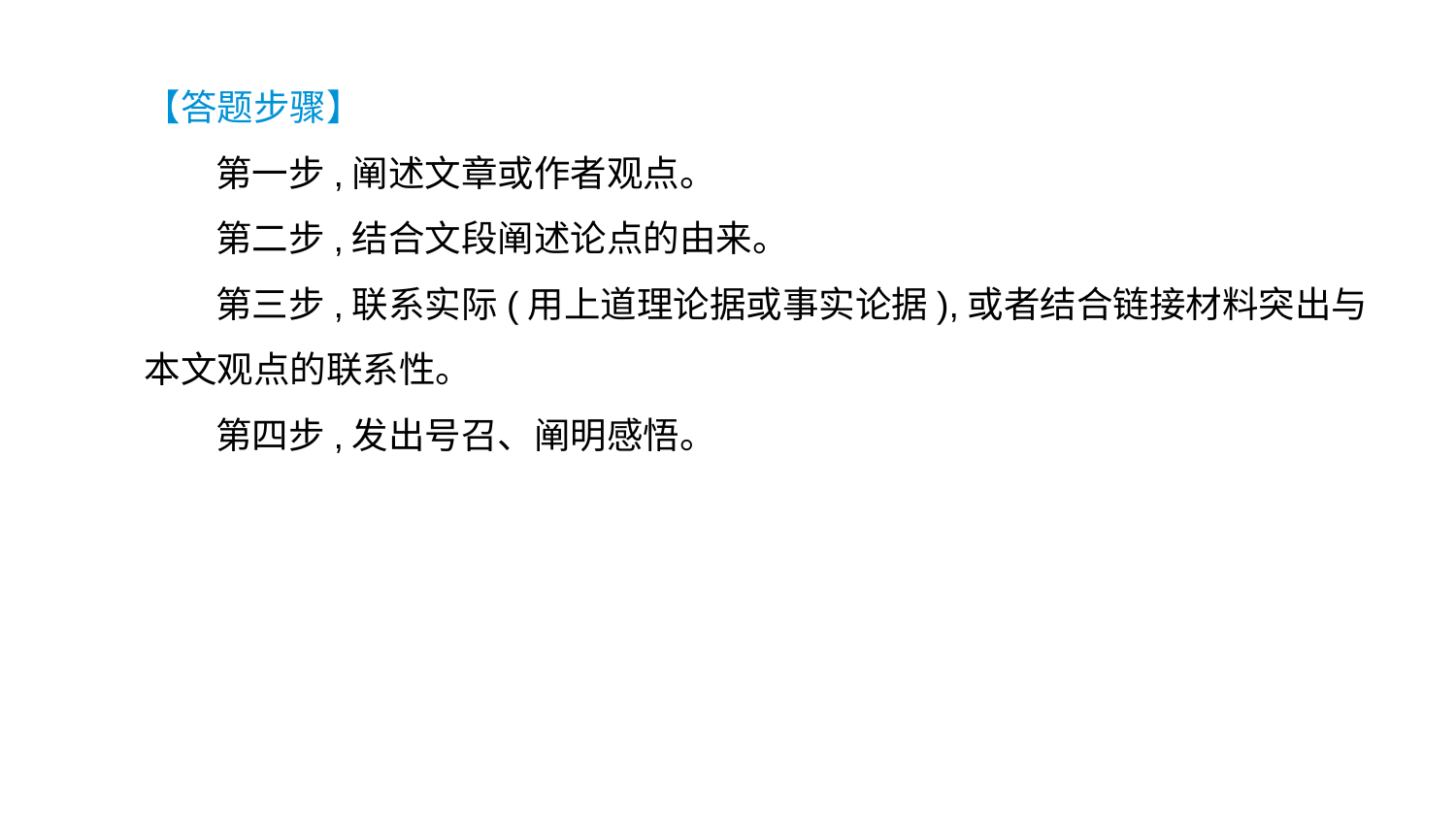

【答题步骤】
第一步,阐述文章或作者观点。
第二步,结合文段阐述论点的由来。
第三步,联系实际(用上道理论据或事实论据),或者结合链接材料突出与本文观点的联系性。
第四步,发出号召、阐明感悟。